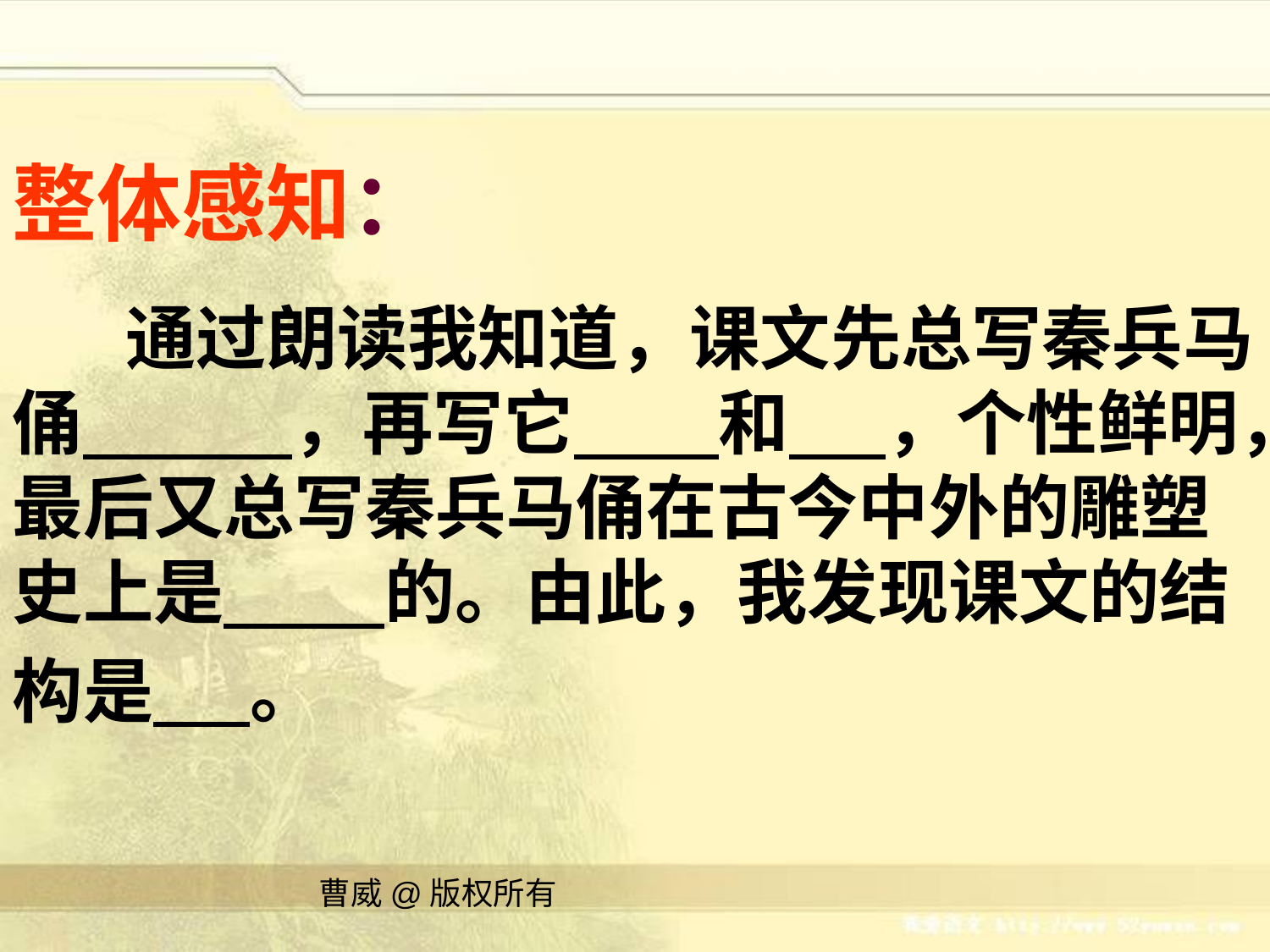

整体感知：
      通过朗读我知道，课文先总写秦兵马俑             ，再写它         和      ，个性鲜明，最后又总写秦兵马俑在古今中外的雕塑史上是          的。由此，我发现课文的结构是      。